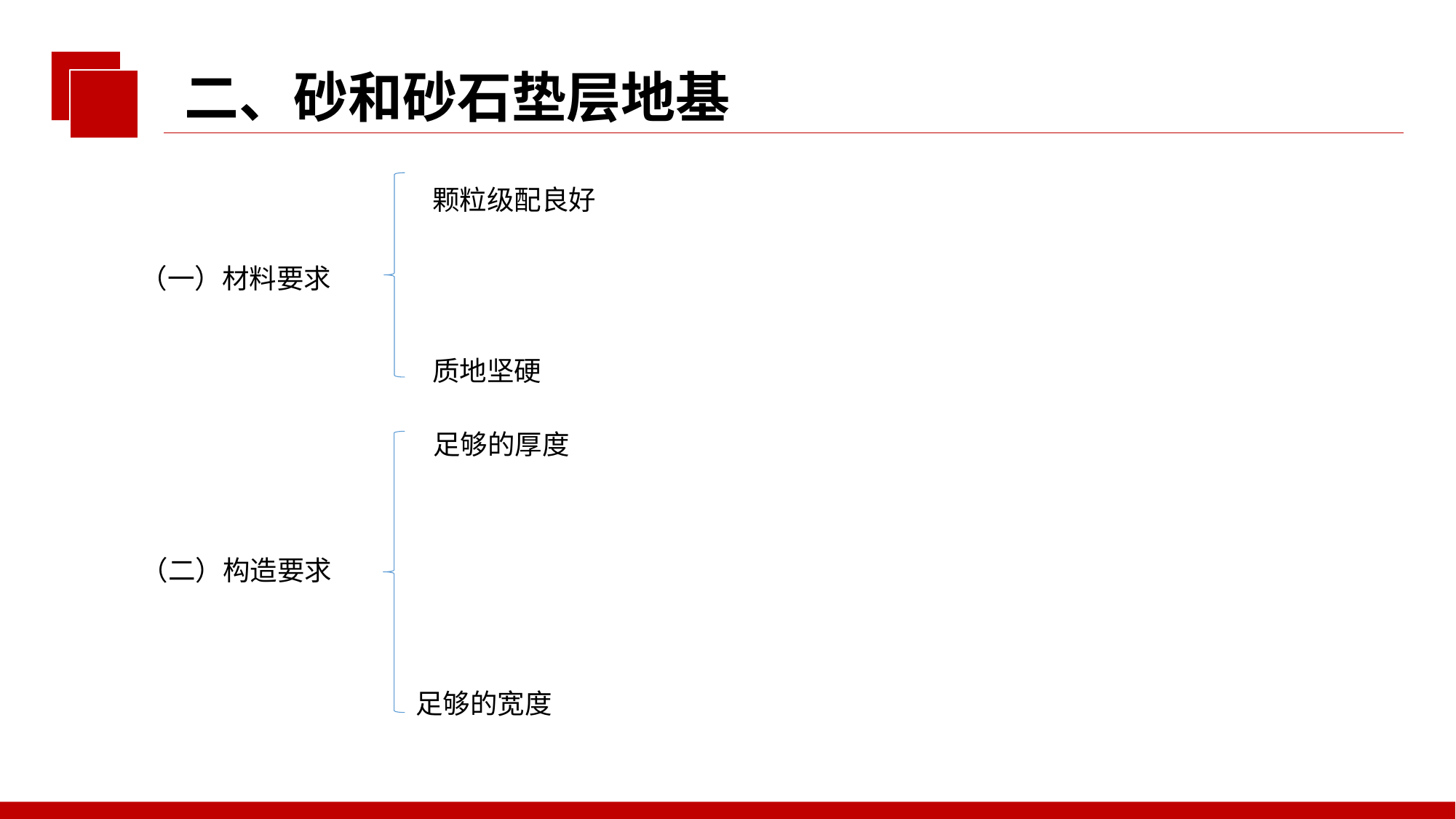

二、砂和砂石垫层地基

颗粒级配良好
（一）材料要求
质地坚硬
足够的厚度

（二）构造要求
足够的宽度